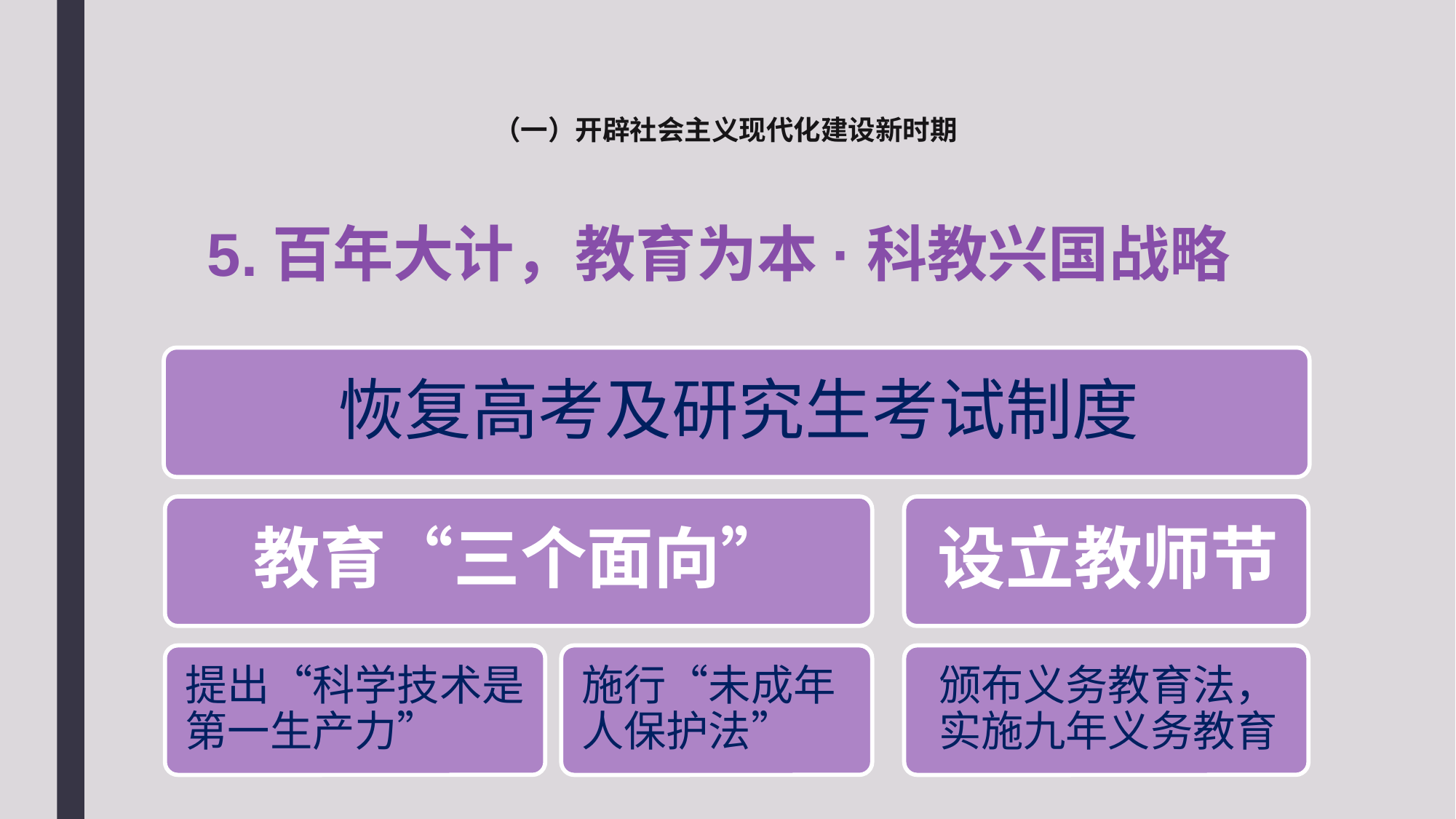

# （一）开辟社会主义现代化建设新时期
5.百年大计，教育为本·科教兴国战略
恢复高考及研究生考试制度
教育“三个面向”
提出“科学技术是第一生产力”
施行“未成年人保护法”
设立教师节
颁布义务教育法，实施九年义务教育